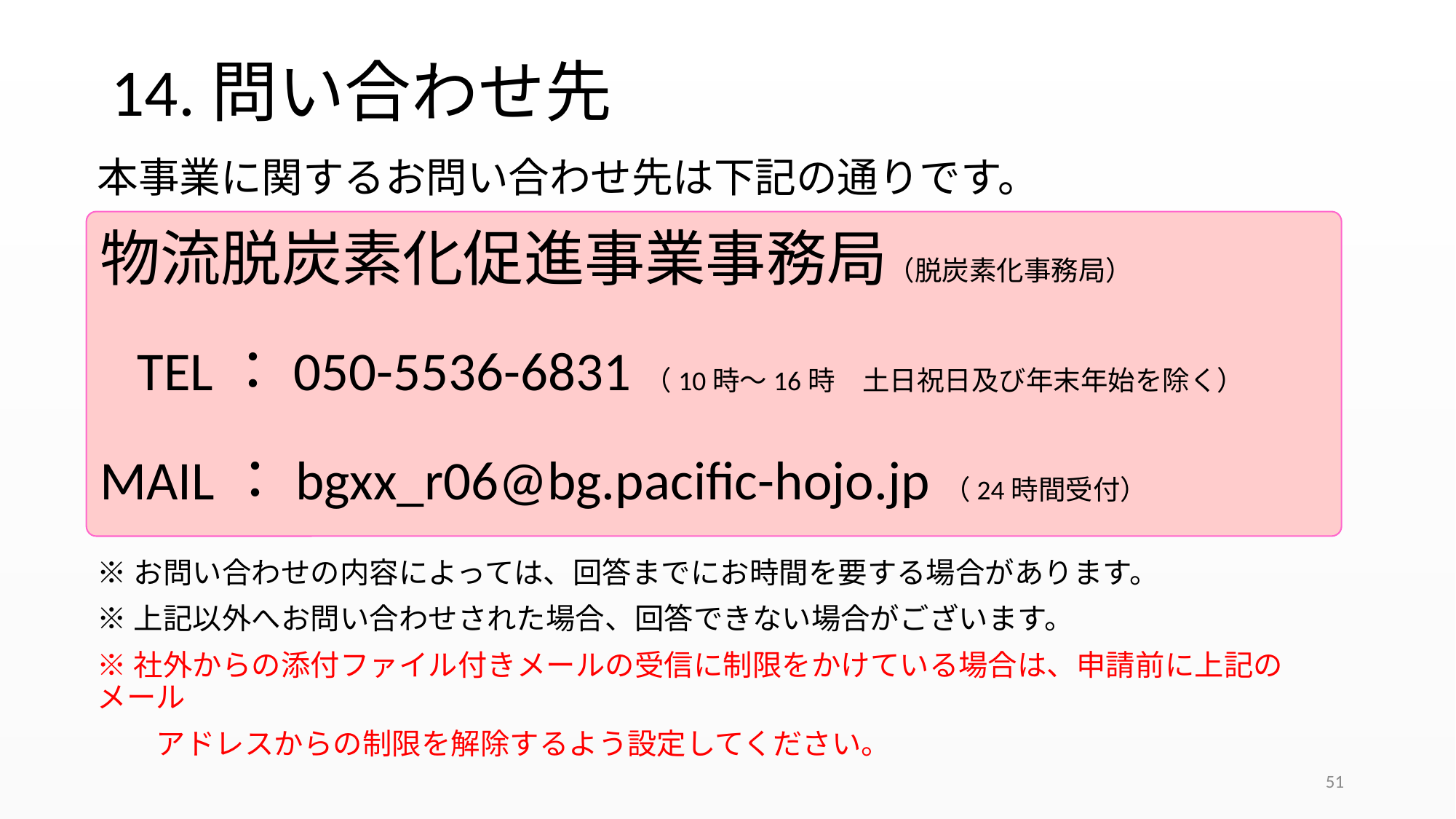

# 14.問い合わせ先
本事業に関するお問い合わせ先は下記の通りです。

※お問い合わせの内容によっては、回答までにお時間を要する場合があります。
※上記以外へお問い合わせされた場合、回答できない場合がございます。
※社外からの添付ファイル付きメールの受信に制限をかけている場合は、申請前に上記のメール
　　アドレスからの制限を解除するよう設定してください。
物流脱炭素化促進事業事務局（脱炭素化事務局）

   TEL：050-5536-6831（10時～16時　土日祝日及び年末年始を除く）

MAIL：bgxx_r06@bg.pacific-hojo.jp（24時間受付）

51